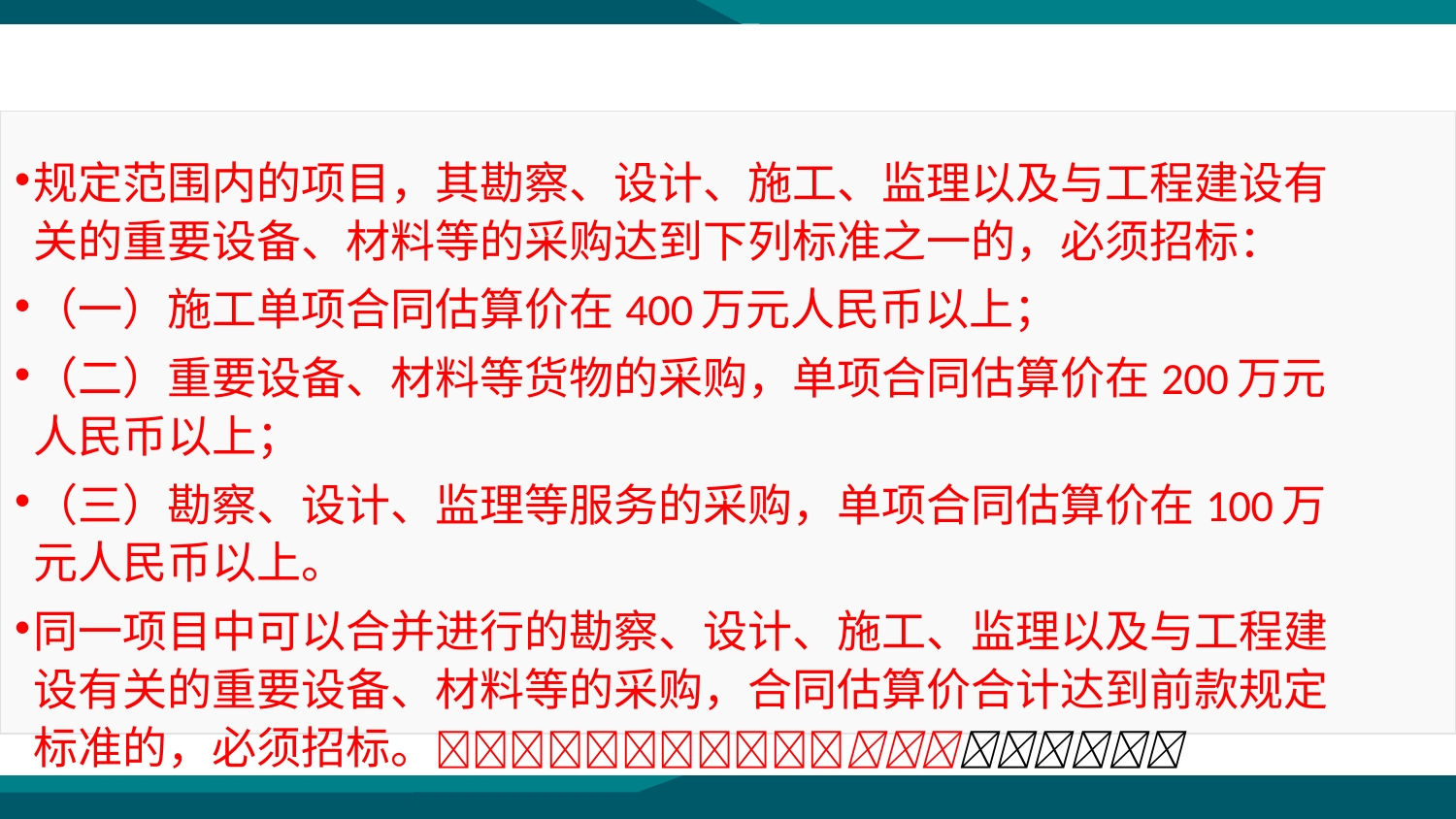

规定范围内的项目，其勘察、设计、施工、监理以及与工程建设有关的重要设备、材料等的采购达到下列标准之一的，必须招标：
（一）施工单项合同估算价在400万元人民币以上；
（二）重要设备、材料等货物的采购，单项合同估算价在200万元人民币以上；
（三）勘察、设计、监理等服务的采购，单项合同估算价在100万元人民币以上。
同一项目中可以合并进行的勘察、设计、施工、监理以及与工程建设有关的重要设备、材料等的采购，合同估算价合计达到前款规定标准的，必须招标。􀀁􀀁􀀁􀀁􀀁􀀁􀀁􀀁􀀁􀀁􀀁􀀁􁮉􁄫􀋞􁊭􁦉􁫂􀩺􀑍